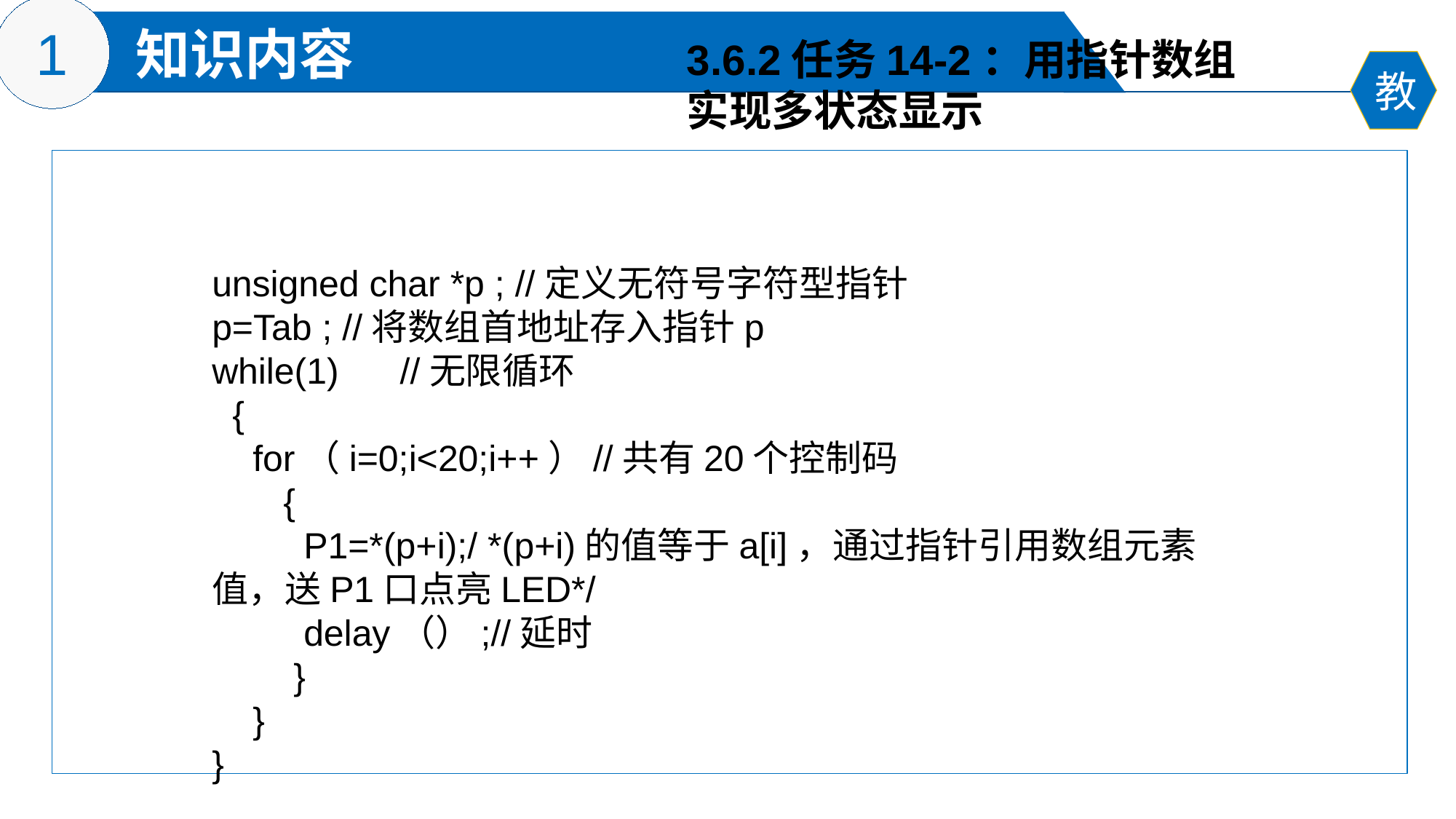

3.6.2任务14-2：用指针数组
实现多状态显示
unsigned char *p ; //定义无符号字符型指针
p=Tab ; //将数组首地址存入指针p
while(1)      //无限循环
  {
    for（i=0;i<20;i++）//共有20个控制码
       {
         P1=*(p+i);/ *(p+i)的值等于a[i]，通过指针引用数组元素值，送P1口点亮LED*/
         delay（）;//延时
        }
    }
}